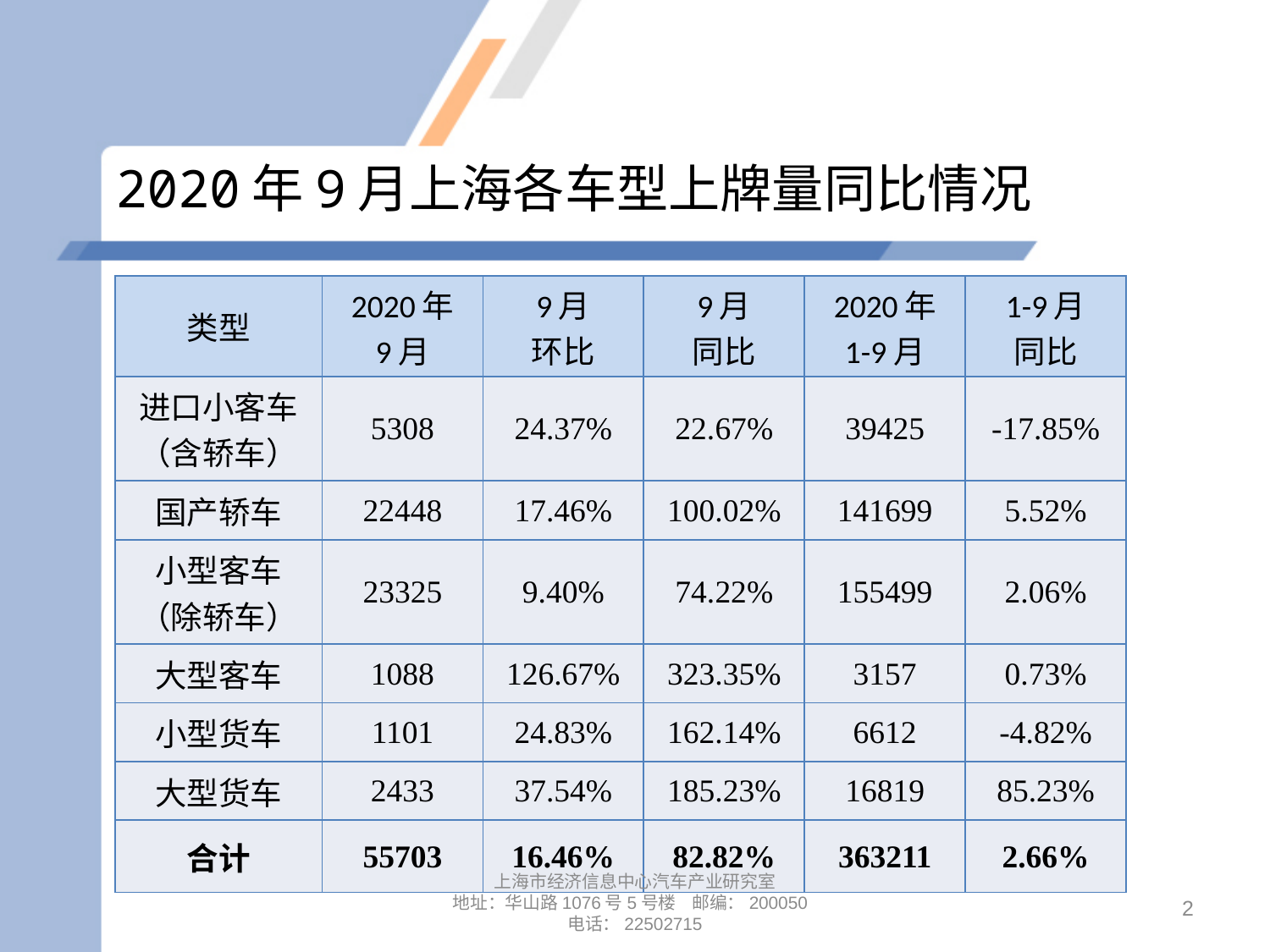

# 2020年9月上海各车型上牌量同比情况

| 类型 | 2020年 9月 | 9月 环比 | 9月 同比 | 2020年 1-9月 | 1-9月 同比 |
| --- | --- | --- | --- | --- | --- |
| 进口小客车 （含轿车） | 5308 | 24.37% | 22.67% | 39425 | -17.85% |
| 国产轿车 | 22448 | 17.46% | 100.02% | 141699 | 5.52% |
| 小型客车 （除轿车） | 23325 | 9.40% | 74.22% | 155499 | 2.06% |
| 大型客车 | 1088 | 126.67% | 323.35% | 3157 | 0.73% |
| 小型货车 | 1101 | 24.83% | 162.14% | 6612 | -4.82% |
| 大型货车 | 2433 | 37.54% | 185.23% | 16819 | 85.23% |
| 合计 | 55703 | 16.46% | 82.82% | 363211 | 2.66% |
上海市经济信息中心汽车产业研究室
地址：华山路1076号5号楼    邮编：200050
电话：22502715

2